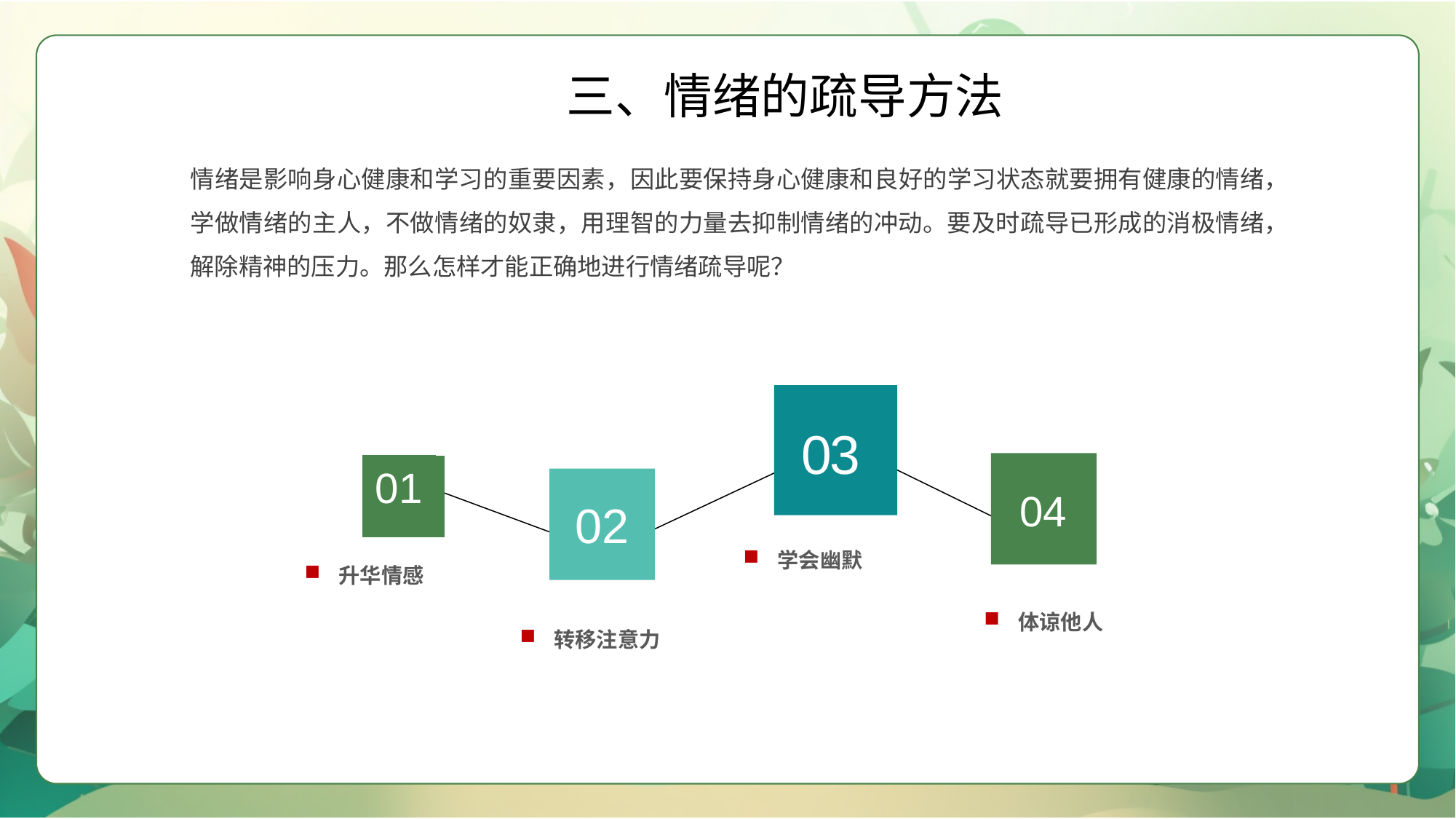

三、情绪的疏导方法
情绪是影响身心健康和学习的重要因素，因此要保持身心健康和良好的学习状态就要拥有健康的情绪，学做情绪的主人，不做情绪的奴隶，用理智的力量去抑制情绪的冲动。要及时疏导已形成的消极情绪，解除精神的压力。那么怎样才能正确地进行情绪疏导呢？

03

04

01

02
学会幽默
升华情感
体谅他人
转移注意力